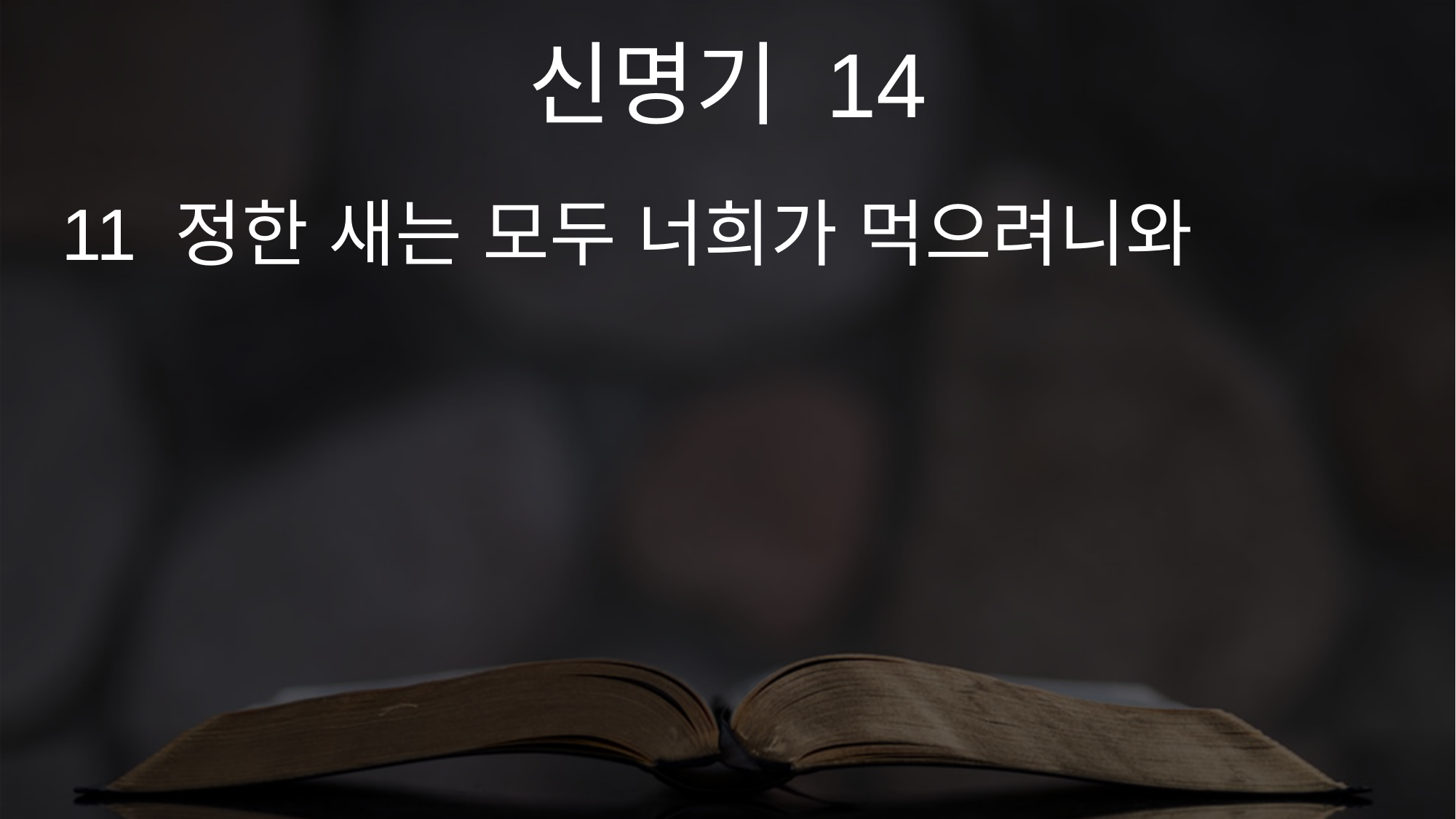

신명기 14
11 정한 새는 모두 너희가 먹으려니와